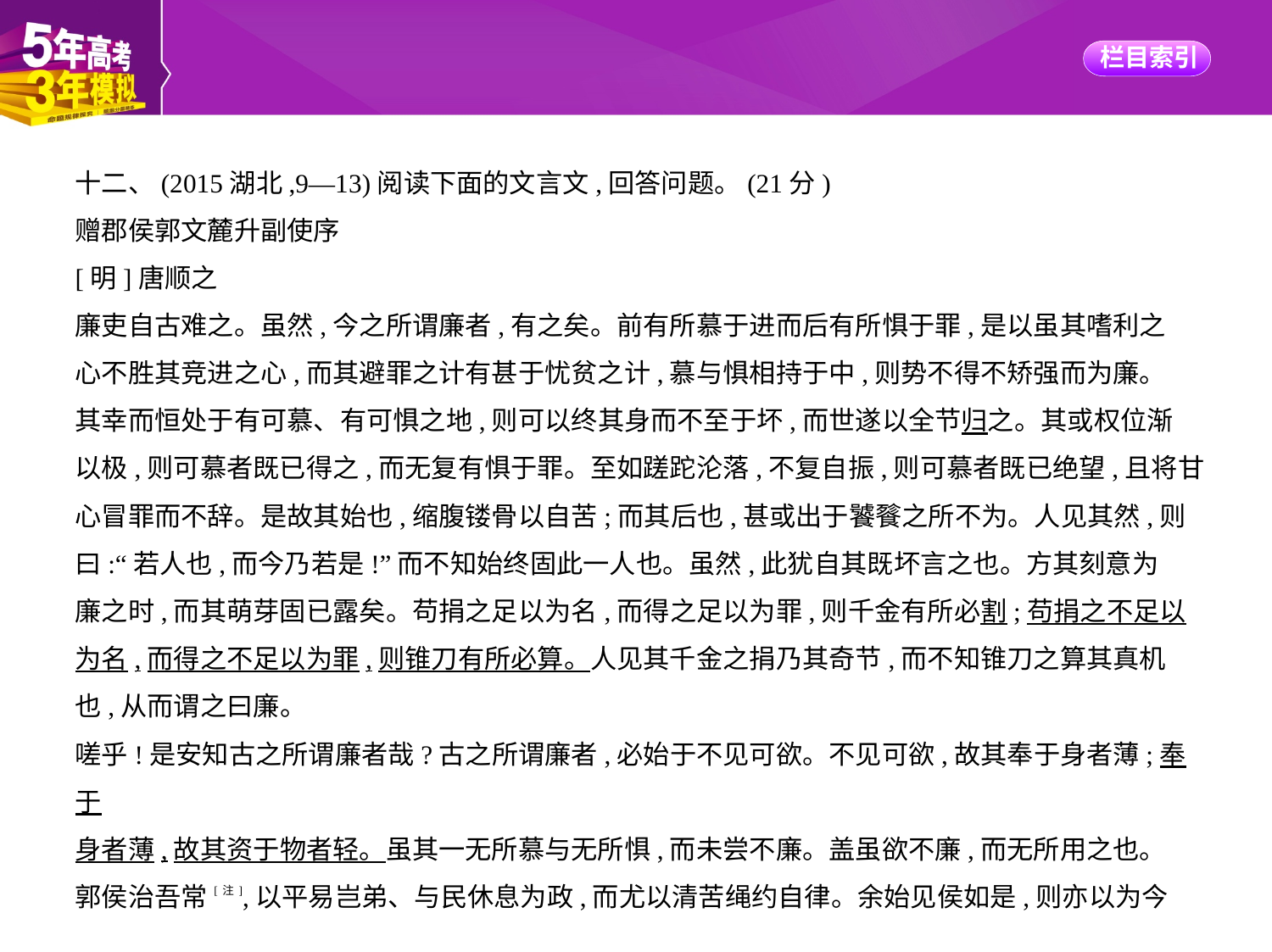

十二、(2015湖北,9—13)阅读下面的文言文,回答问题。(21分)
赠郡侯郭文麓升副使序
[明]唐顺之
廉吏自古难之。虽然,今之所谓廉者,有之矣。前有所慕于进而后有所惧于罪,是以虽其嗜利之
心不胜其竞进之心,而其避罪之计有甚于忧贫之计,慕与惧相持于中,则势不得不矫强而为廉。
其幸而恒处于有可慕、有可惧之地,则可以终其身而不至于坏,而世遂以全节归之。其或权位渐
以极,则可慕者既已得之,而无复有惧于罪。至如蹉跎沦落,不复自振,则可慕者既已绝望,且将甘
心冒罪而不辞。是故其始也,缩腹镂骨以自苦;而其后也,甚或出于饕餮之所不为。人见其然,则
曰:“若人也,而今乃若是!”而不知始终固此一人也。虽然,此犹自其既坏言之也。方其刻意为
廉之时,而其萌芽固已露矣。苟捐之足以为名,而得之足以为罪,则千金有所必割;苟捐之不足以
为名,而得之不足以为罪,则锥刀有所必算。人见其千金之捐乃其奇节,而不知锥刀之算其真机
也,从而谓之曰廉。
嗟乎!是安知古之所谓廉者哉?古之所谓廉者,必始于不见可欲。不见可欲,故其奉于身者薄;奉于
身者薄,故其资于物者轻。虽其一无所慕与无所惧,而未尝不廉。盖虽欲不廉,而无所用之也。
郭侯治吾常[注],以平易岂弟、与民休息为政,而尤以清苦绳约自律。余始见侯如是,则亦以为今